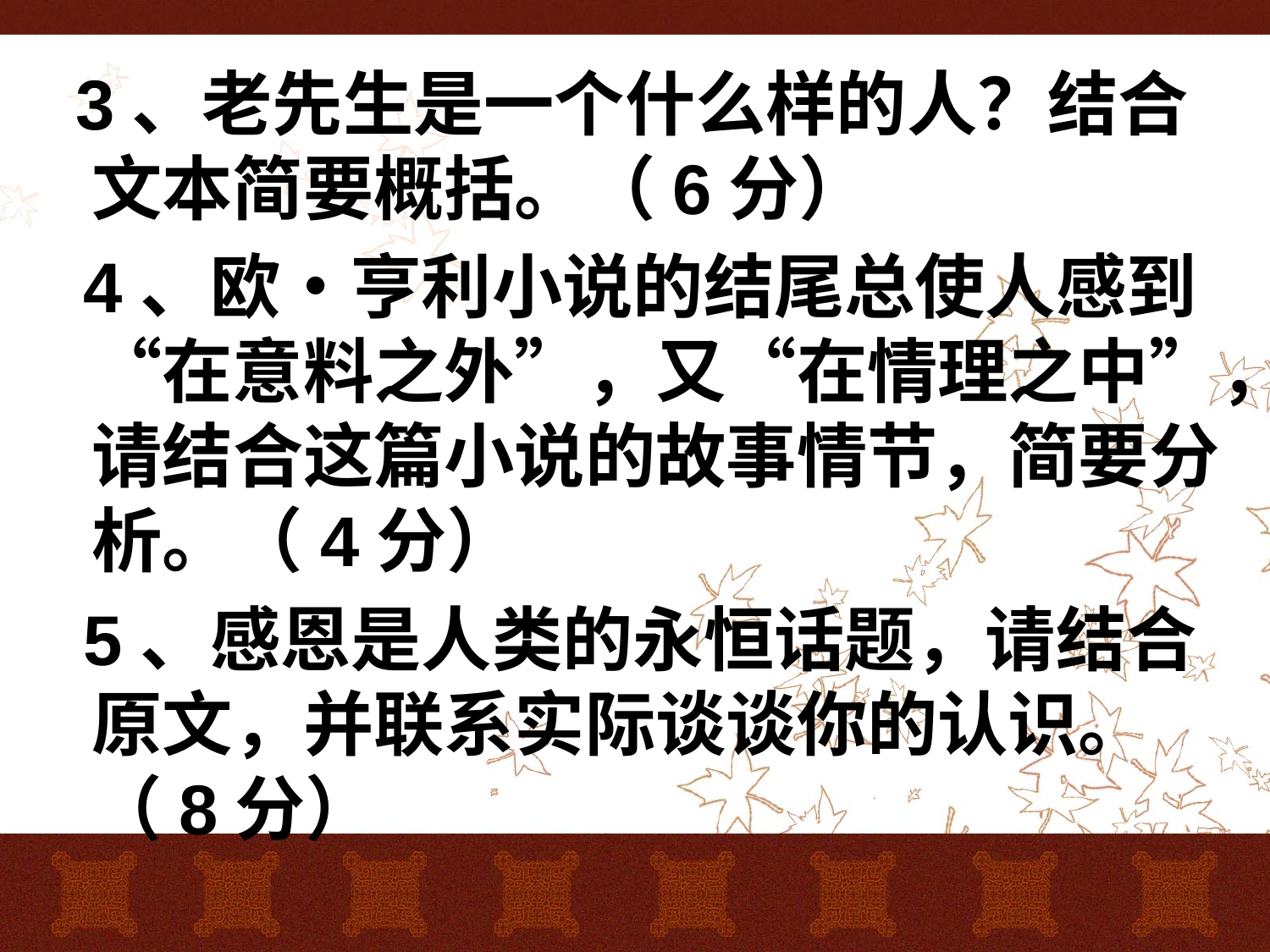

3、老先生是一个什么样的人？结合文本简要概括。（6分）
  4、欧•亨利小说的结尾总使人感到“在意料之外”，又“在情理之中”，请结合这篇小说的故事情节，简要分析。（4分）
  5、感恩是人类的永恒话题，请结合原文，并联系实际谈谈你的认识。（8分）